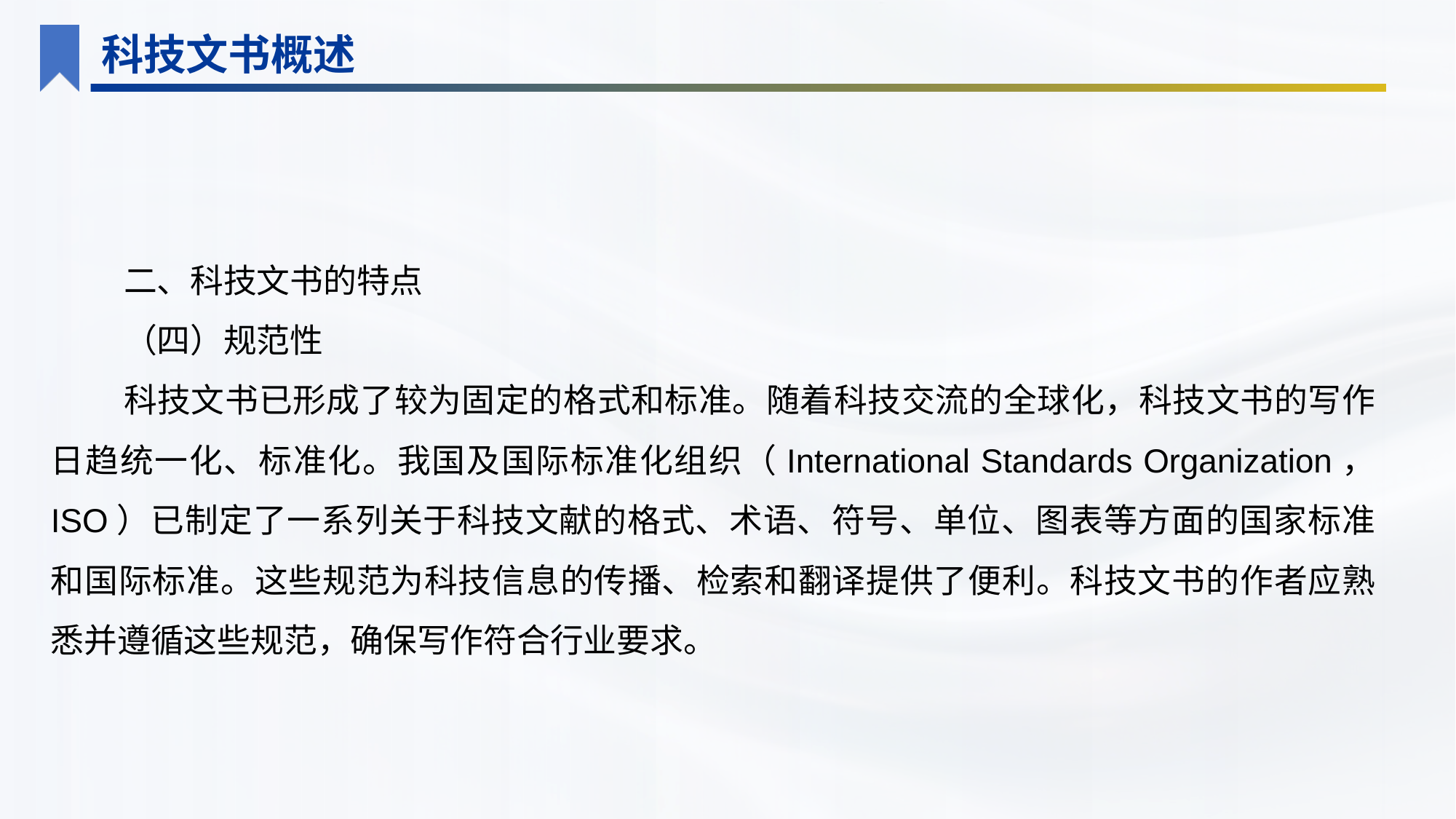

科技文书概述
二、科技文书的特点
（四）规范性
科技文书已形成了较为固定的格式和标准。随着科技交流的全球化，科技文书的写作日趋统一化、标准化。我国及国际标准化组织（International Standards Organization， ISO）已制定了一系列关于科技文献的格式、术语、符号、单位、图表等方面的国家标准和国际标准。这些规范为科技信息的传播、检索和翻译提供了便利。科技文书的作者应熟悉并遵循这些规范，确保写作符合行业要求。